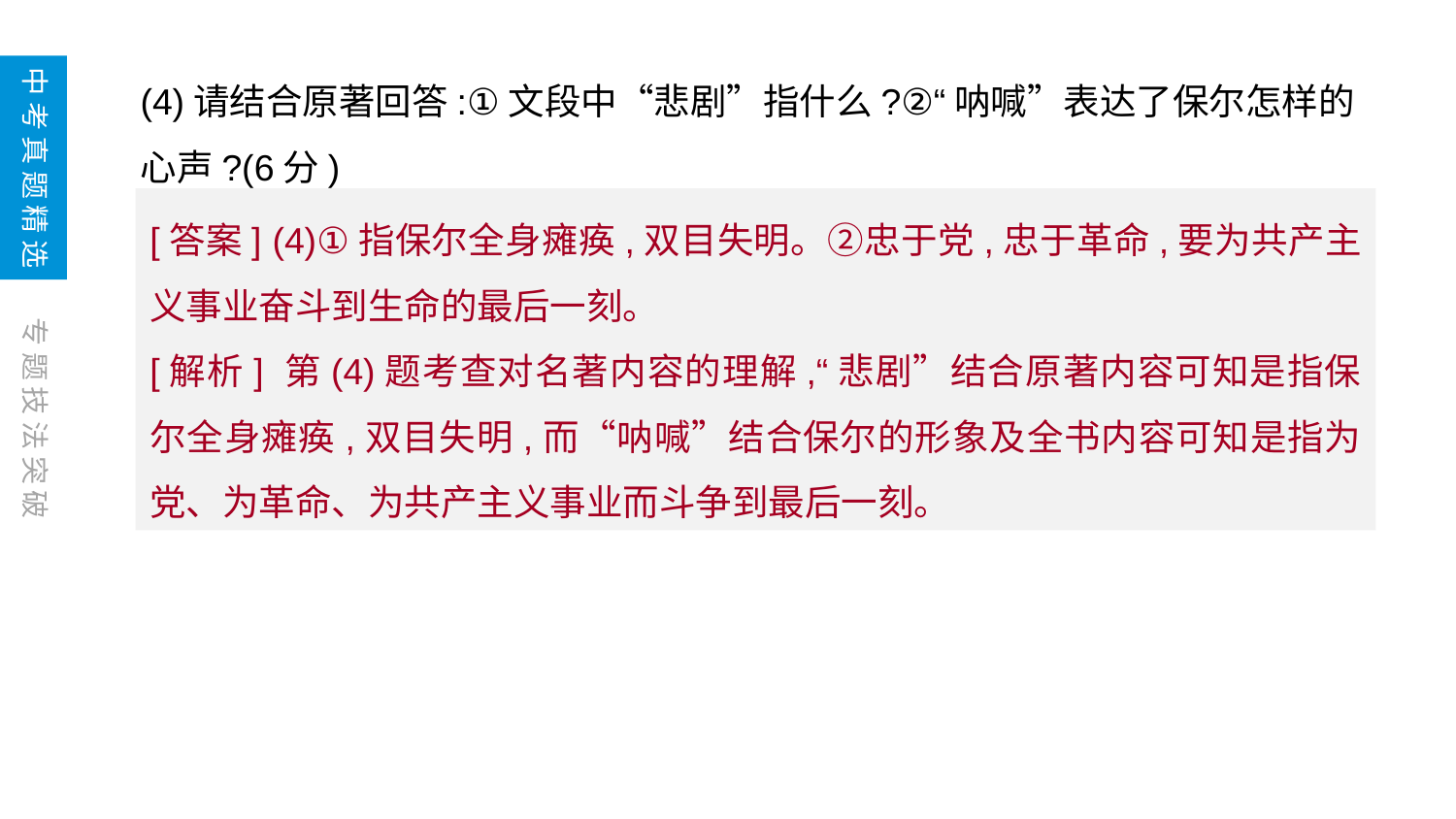

(4)请结合原著回答:①文段中“悲剧”指什么?②“呐喊”表达了保尔怎样的心声?(6分)

中考真题精选
[答案] (4)①指保尔全身瘫痪,双目失明。②忠于党,忠于革命,要为共产主义事业奋斗到生命的最后一刻。
[解析] 第(4)题考查对名著内容的理解,“悲剧”结合原著内容可知是指保尔全身瘫痪,双目失明,而“呐喊”结合保尔的形象及全书内容可知是指为党、为革命、为共产主义事业而斗争到最后一刻。
专题技法突破